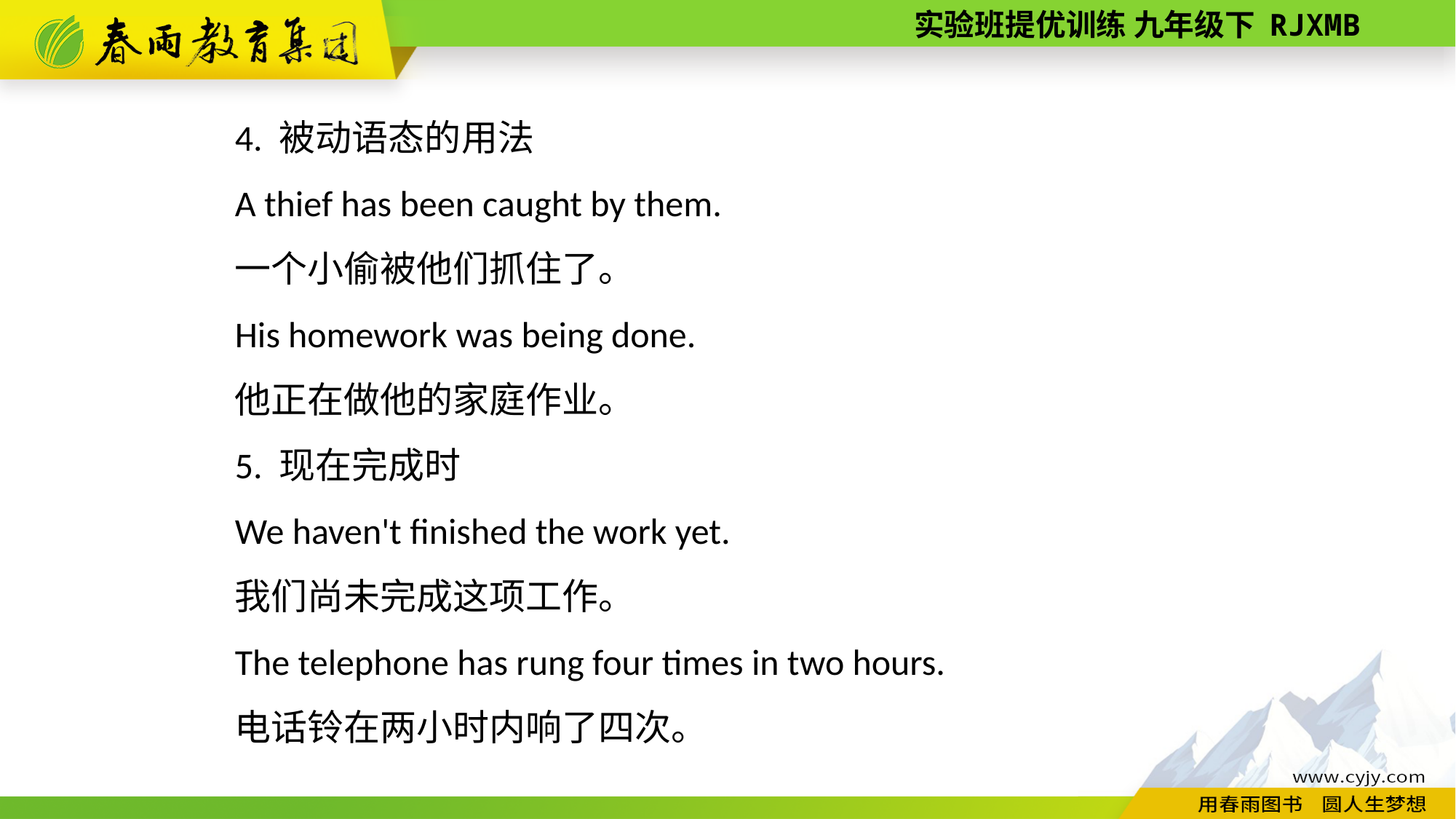

4. 被动语态的用法
A thief has been caught by them.
一个小偷被他们抓住了。
His homework was being done.
他正在做他的家庭作业。
5. 现在完成时
We haven't finished the work yet.
我们尚未完成这项工作。
The telephone has rung four times in two hours.
电话铃在两小时内响了四次。